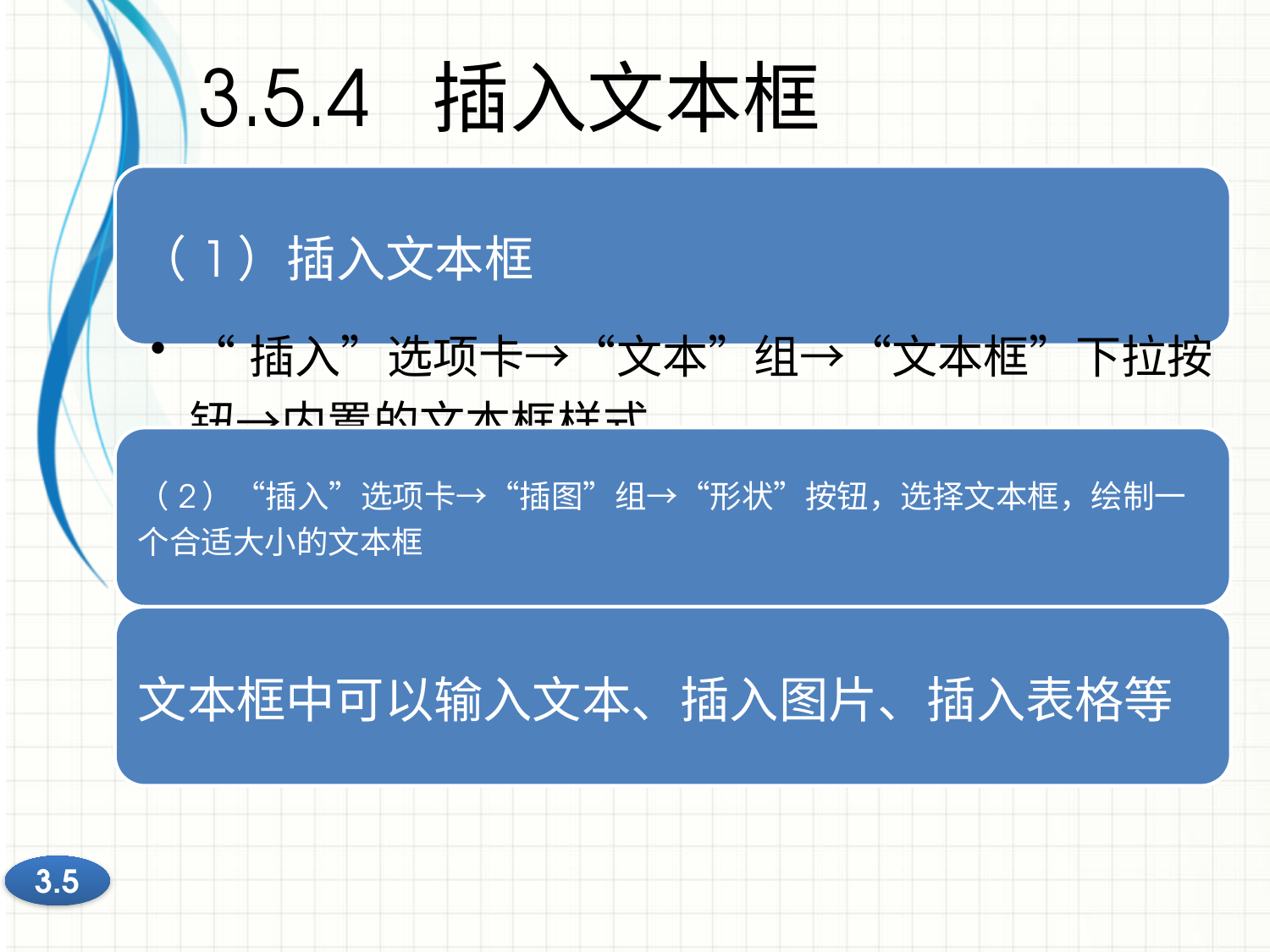

# 3.5.4  插入文本框
（1）插入文本框
“插入”选项卡→“文本”组→“文本框”下拉按钮→内置的文本框样式
文本框中可以输入文本、插入图片、插入表格等
（2）“插入”选项卡→“插图”组→“形状”按钮，选择文本框，绘制一个合适大小的文本框